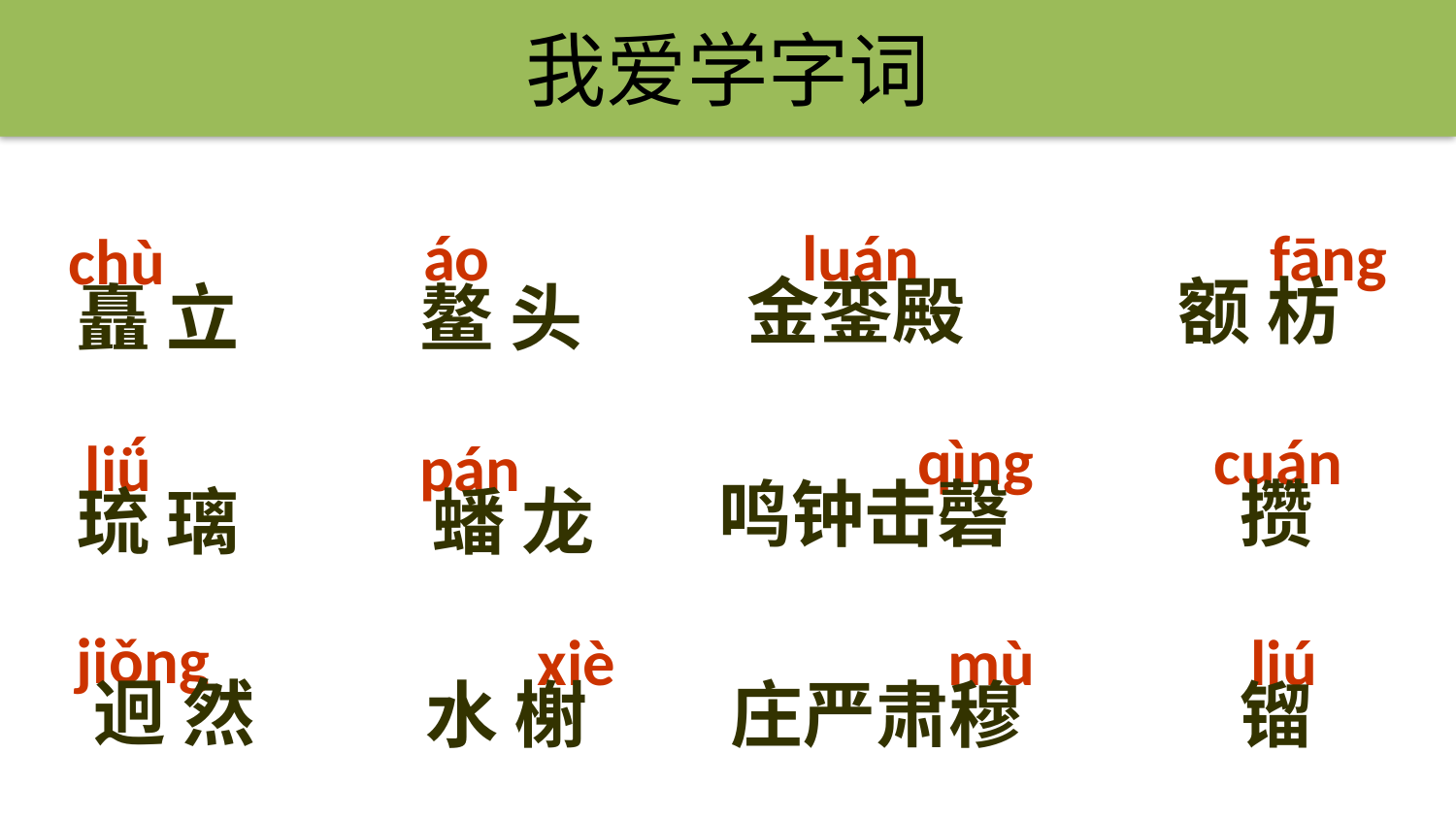

我爱学字词
https://www.ypppt.com/
áo
luán
fāng
chù
金銮殿
额 枋
矗 立
鳌 头
qìng
cuán
liǘ
 pán
 鸣钟击磬
攒
琉 璃
蟠 龙
jiǒng
xiè
mù
liú
迥 然
水 榭
庄严肃穆
镏